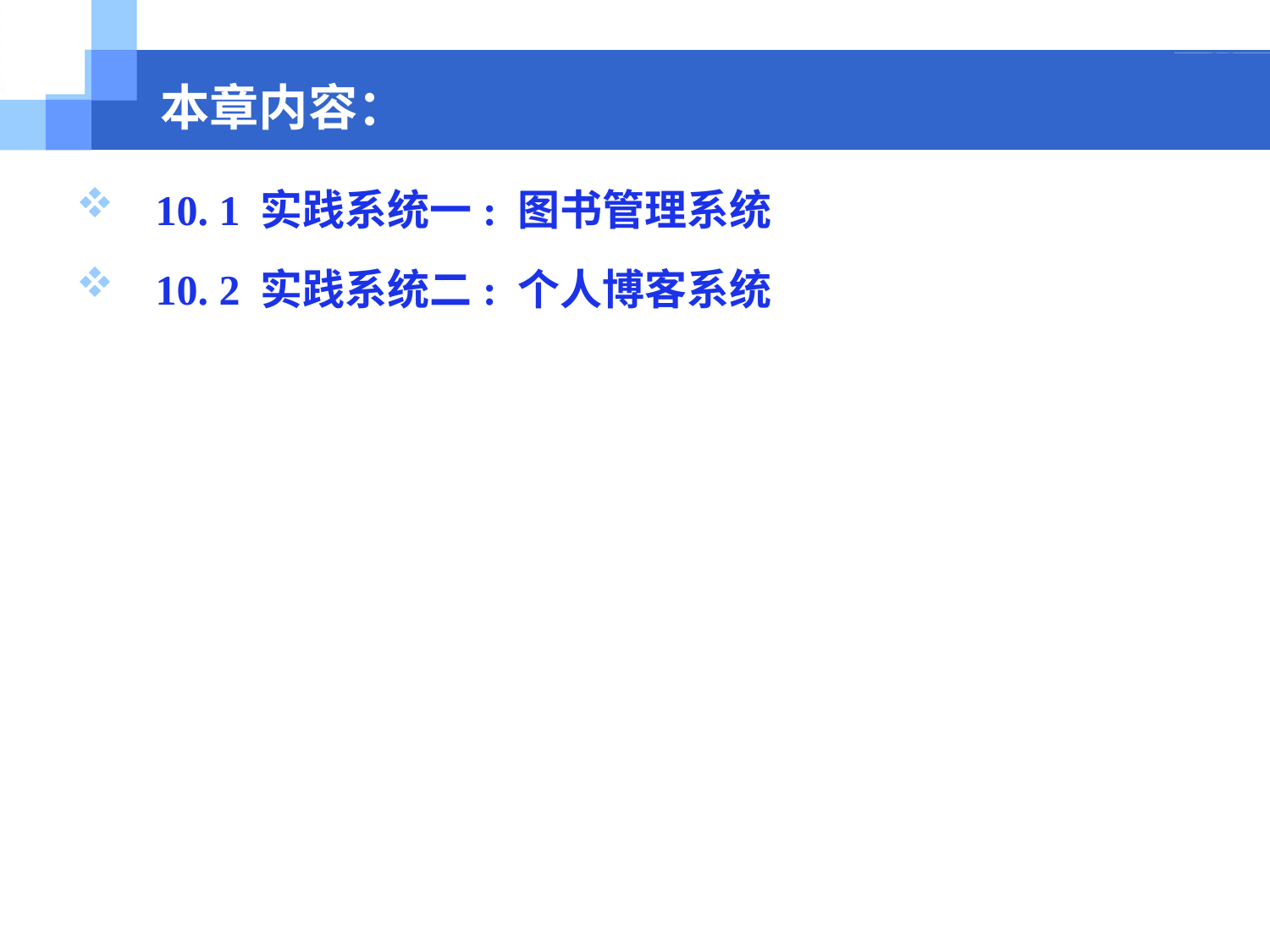

本章内容：
   10. 1 实践系统一: 图书管理系统
   10. 2 实践系统二: 个人博客系统